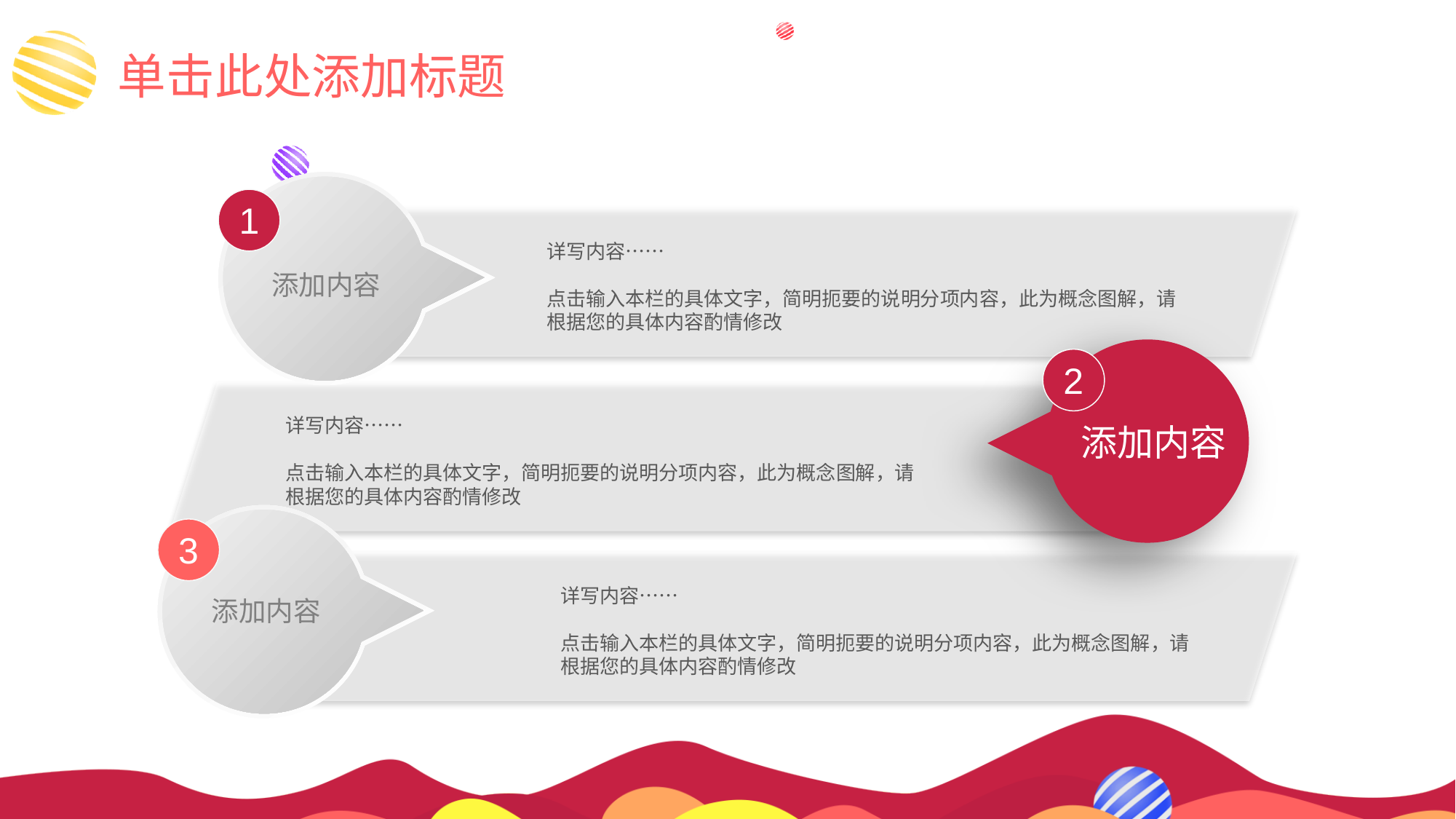

# 单击此处添加标题

1

详写内容……

点击输入本栏的具体文字，简明扼要的说明分项内容，此为概念图解，请根据您的具体内容酌情修改
添加内容

2

详写内容……

点击输入本栏的具体文字，简明扼要的说明分项内容，此为概念图解，请根据您的具体内容酌情修改
添加内容

3

详写内容……

点击输入本栏的具体文字，简明扼要的说明分项内容，此为概念图解，请根据您的具体内容酌情修改
添加内容